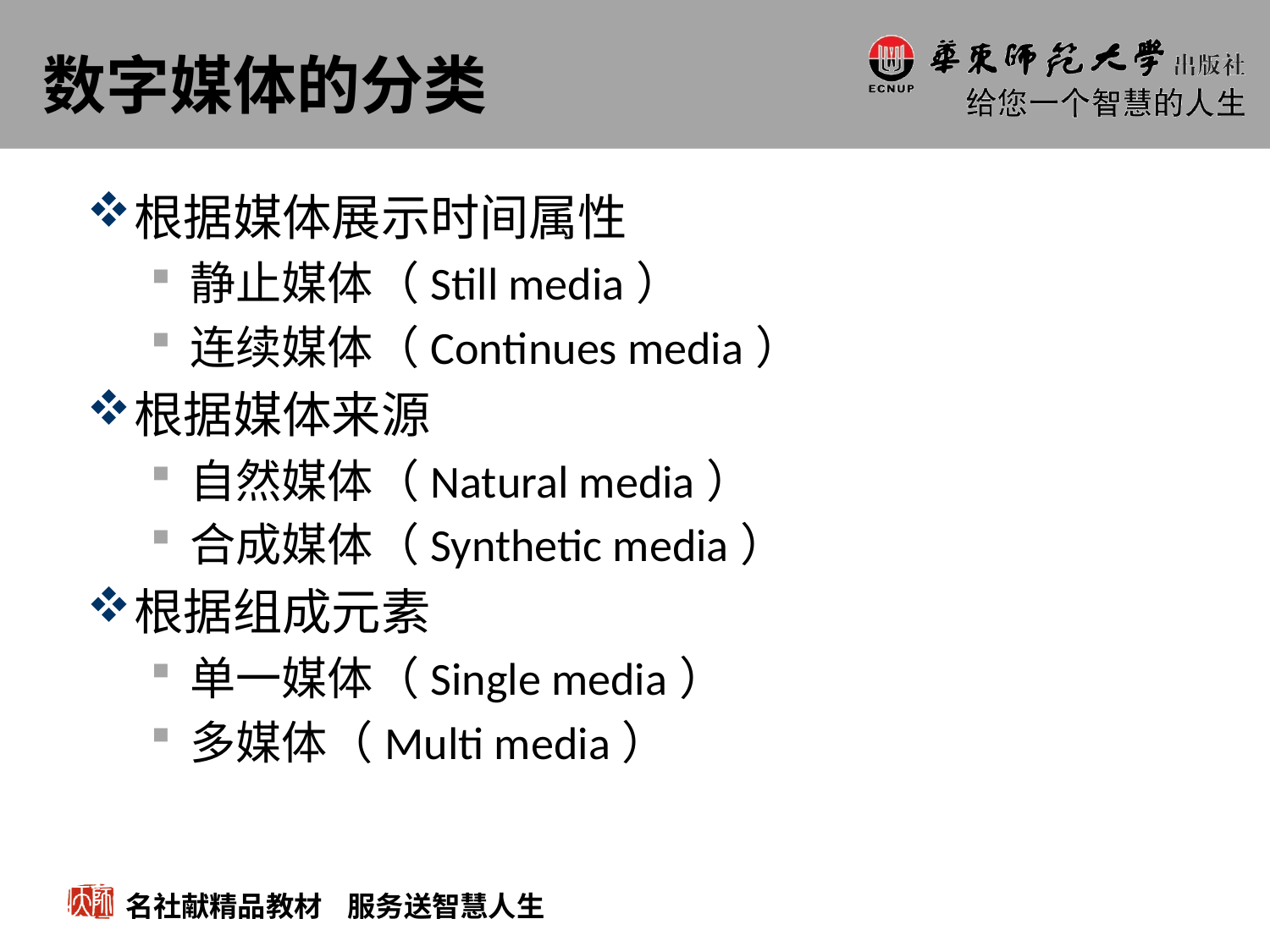

# 数字媒体的分类
根据媒体展示时间属性
静止媒体（Still media）
连续媒体（Continues media）
根据媒体来源
自然媒体（Natural media）
合成媒体（Synthetic media）
根据组成元素
单一媒体（Single media）
多媒体（Multi media）